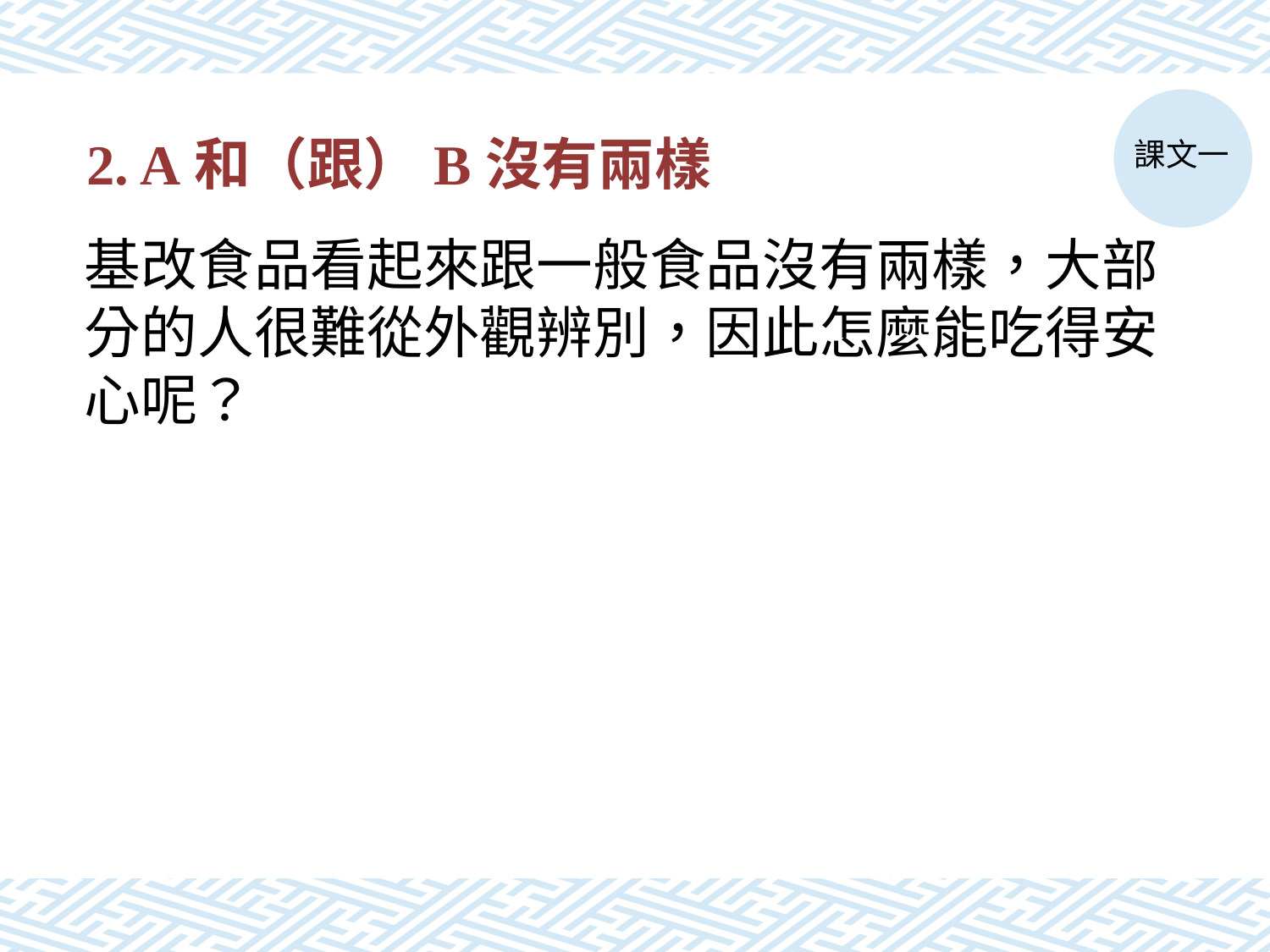

課文一
# 2. A和（跟）B沒有兩樣
基改食品看起來跟一般食品沒有兩樣，大部分的人很難從外觀辨別，因此怎麼能吃得安心呢？